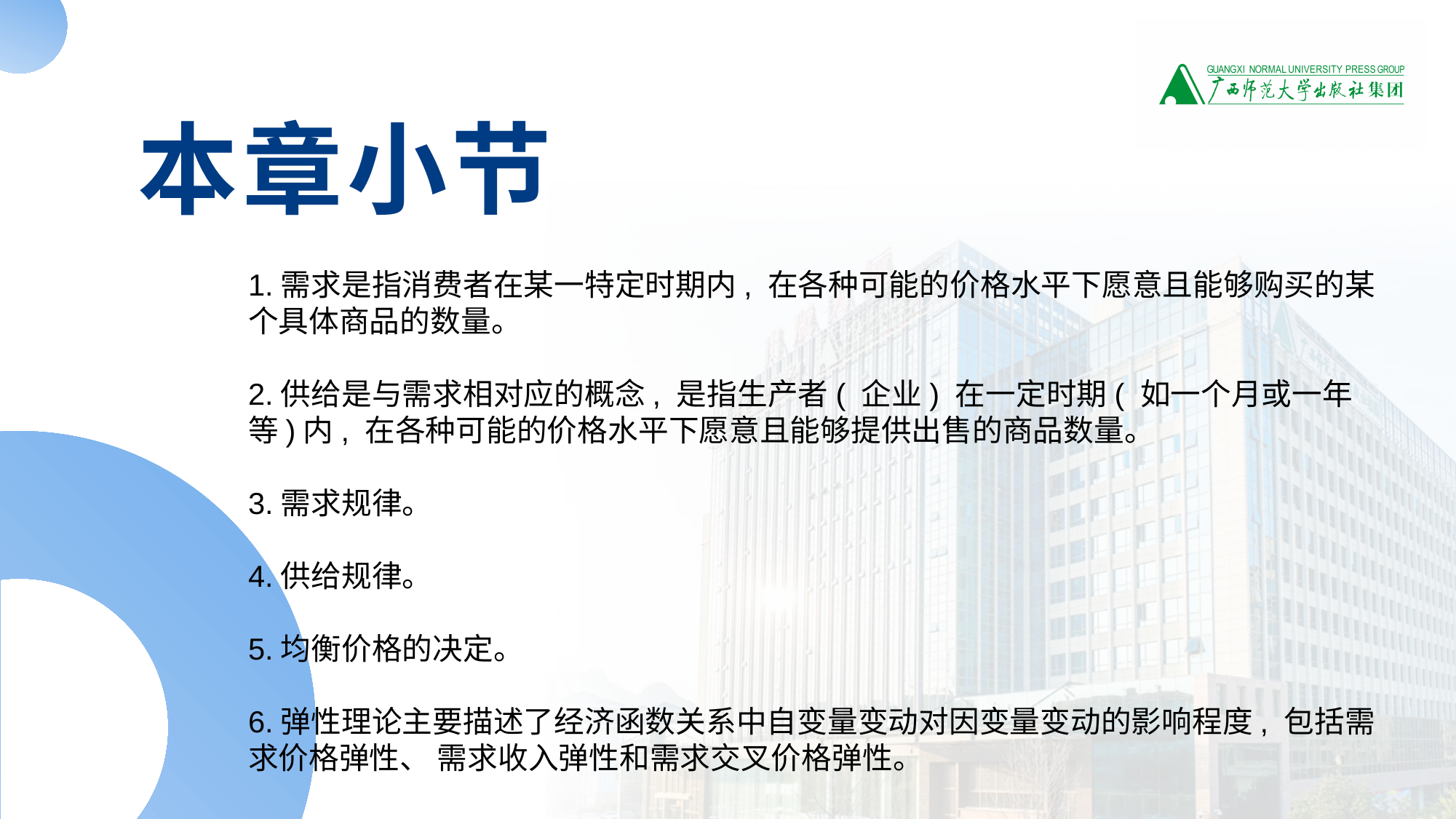

本章小节
1.需求是指消费者在某一特定时期内, 在各种可能的价格水平下愿意且能够购买的某个具体商品的数量。

2.供给是与需求相对应的概念, 是指生产者( 企业) 在一定时期( 如一个月或一年等)内, 在各种可能的价格水平下愿意且能够提供出售的商品数量。

3.需求规律。

4.供给规律。
5.均衡价格的决定。

6.弹性理论主要描述了经济函数关系中自变量变动对因变量变动的影响程度, 包括需求价格弹性、 需求收入弹性和需求交叉价格弹性。